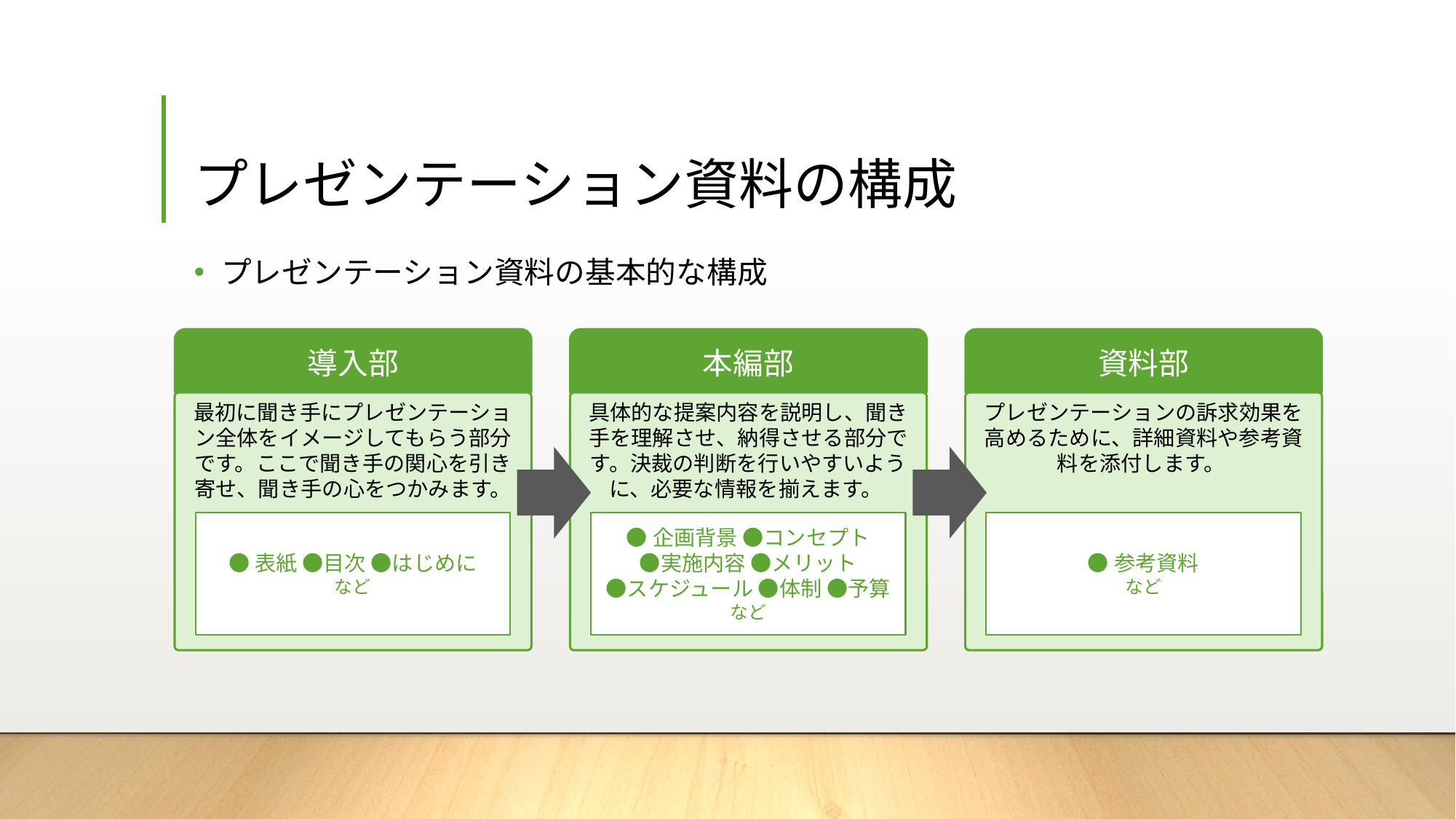

# プレゼンテーション資料の構成
プレゼンテーション資料の基本的な構成

導入部
本編部
資料部
最初に聞き手にプレゼンテーション全体をイメージしてもらう部分です。ここで聞き手の関心を引き寄せ、聞き手の心をつかみます。
具体的な提案内容を説明し、聞き手を理解させ、納得させる部分です。決裁の判断を行いやすいように、必要な情報を揃えます。
プレゼンテーションの訴求効果を高めるために、詳細資料や参考資料を添付します。

●表紙 ●目次 ●はじめに
など
●企画背景 ●コンセプト
●実施内容 ●メリット
●スケジュール ●体制 ●予算
など
●参考資料
など